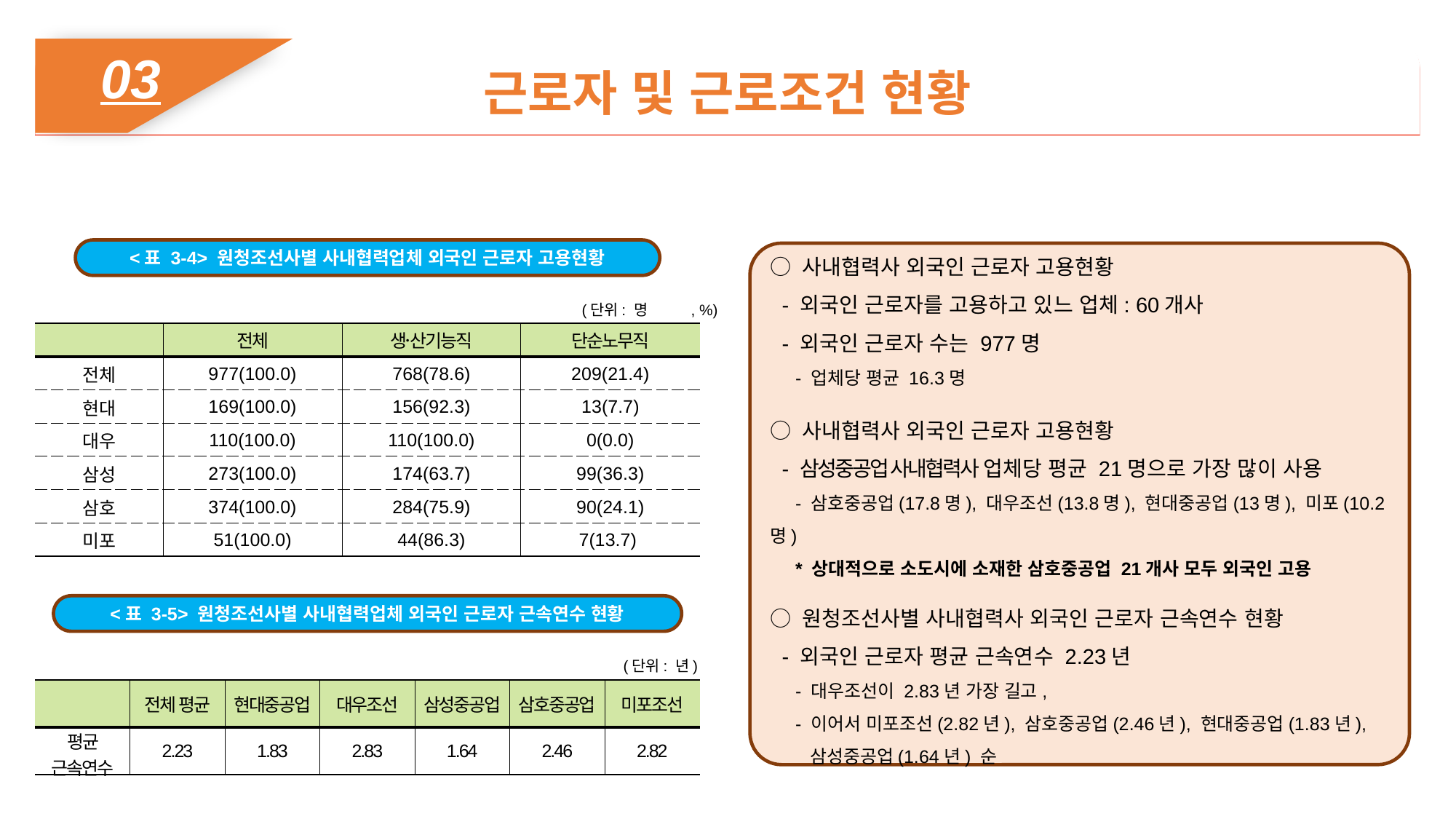

03
근로자 및 근로조건 현황
<표 3-4> 원청조선사별 사내협력업체 외국인 근로자 고용현황
○ 사내협력사 외국인 근로자 고용현황
  - 외국인 근로자를 고용하고 있느 업체: 60개사
  - 외국인 근로자 수는 977명
     - 업체당 평균 16.3명

○ 사내협력사 외국인 근로자 고용현황
  - 삼성중공업 사내협력사 업체당 평균 21명으로 가장 많이 사용
     - 삼호중공업(17.8명), 대우조선(13.8명), 현대중공업(13명), 미포(10.2명)
     * 상대적으로 소도시에 소재한 삼호중공업 21개사 모두 외국인 고용

○ 원청조선사별 사내협력사 외국인 근로자 근속연수 현황
  - 외국인 근로자 평균 근속연수 2.23년
     - 대우조선이 2.83년 가장 길고,
     - 이어서 미포조선(2.82년), 삼호중공업(2.46년), 현대중공업(1.83년),
       삼성중공업(1.64년) 순
(단위: 명	, %)
|  | 전체 | 생산〮기능직 | 단순노무직 |
| --- | --- | --- | --- |
| 전체 | 977(100.0) | 768(78.6) | 209(21.4) |
| 현대 | 169(100.0) | 156(92.3) | 13(7.7) |
| 대우 | 110(100.0) | 110(100.0) | 0(0.0) |
| 삼성 | 273(100.0) | 174(63.7) | 99(36.3) |
| 삼호 | 374(100.0) | 284(75.9) | 90(24.1) |
| 미포 | 51(100.0) | 44(86.3) | 7(13.7) |
<표 3-5> 원청조선사별 사내협력업체 외국인 근로자 근속연수 현황
(단위: 년)
|  | 전체 평균 | 현대중공업 | 대우조선 | 삼성중공업 | 삼호중공업 | 미포조선 |
| --- | --- | --- | --- | --- | --- | --- |
| 평균 근속연수 | 2.23 | 1.83 | 2.83 | 1.64 | 2.46 | 2.82 |